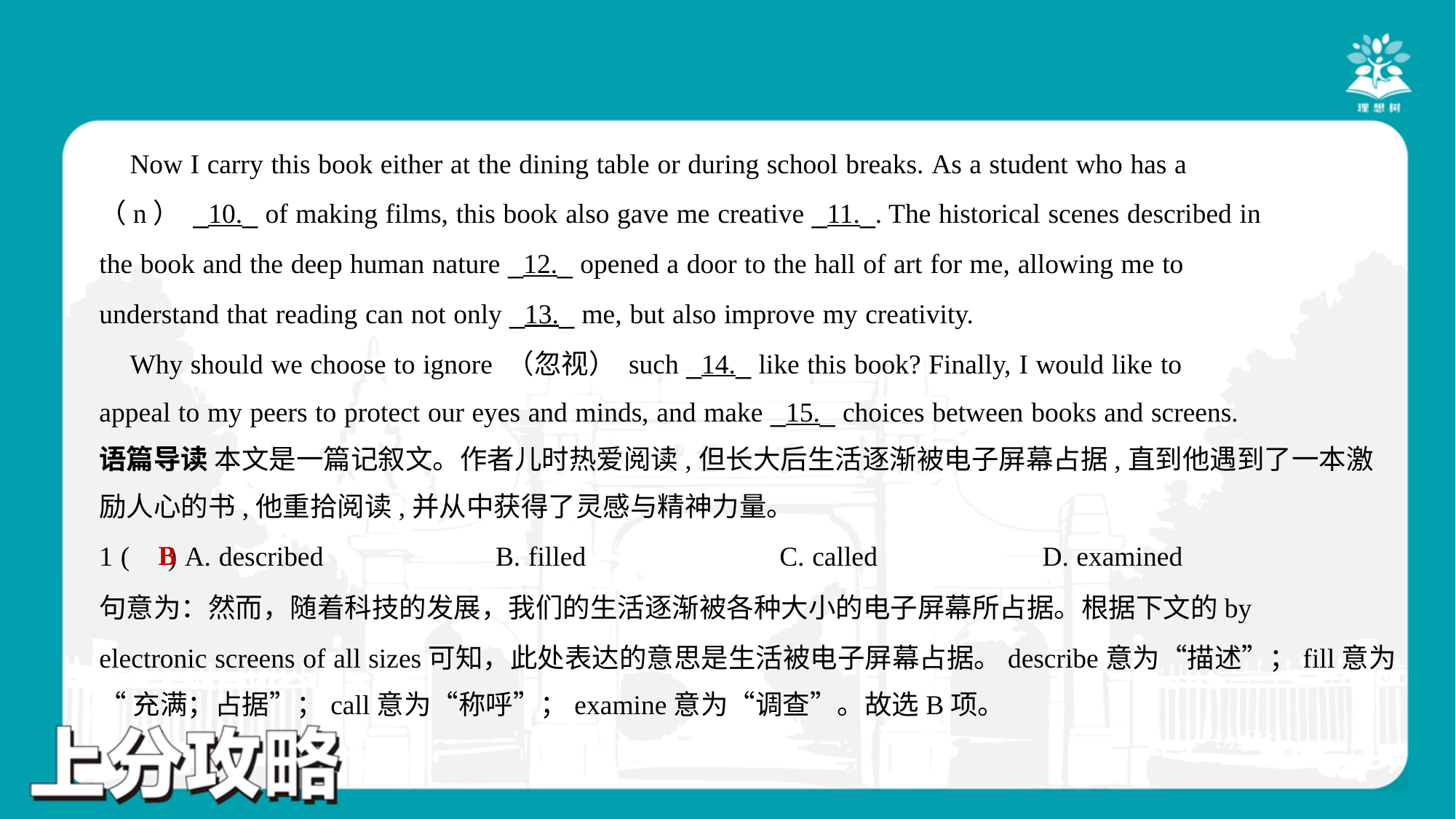

Now I carry this book either at the dining table or during school breaks. As a student who has a
（n） _10._ of making films, this book also gave me creative _11._. The historical scenes described in
the book and the deep human nature _12._ opened a door to the hall of art for me, allowing me to
understand that reading can not only _13._ me, but also improve my creativity.
    Why should we choose to ignore （忽视） such _14._ like this book? Finally, I would like to
appeal to my peers to protect our eyes and minds, and make _15._ choices between books and screens.#6
语篇导读 本文是一篇记叙文。作者儿时热爱阅读,但长大后生活逐渐被电子屏幕占据,直到他遇到了一本激
励人心的书,他重拾阅读,并从中获得了灵感与精神力量。
B
1 (     ) A. described	B. filled	C. called	D. examined
句意为：然而，随着科技的发展，我们的生活逐渐被各种大小的电子屏幕所占据。根据下文的by
electronic screens of all sizes可知，此处表达的意思是生活被电子屏幕占据。describe意为“描述”；fill意为
“充满；占据”；call意为“称呼”；examine意为“调查”。故选B项。